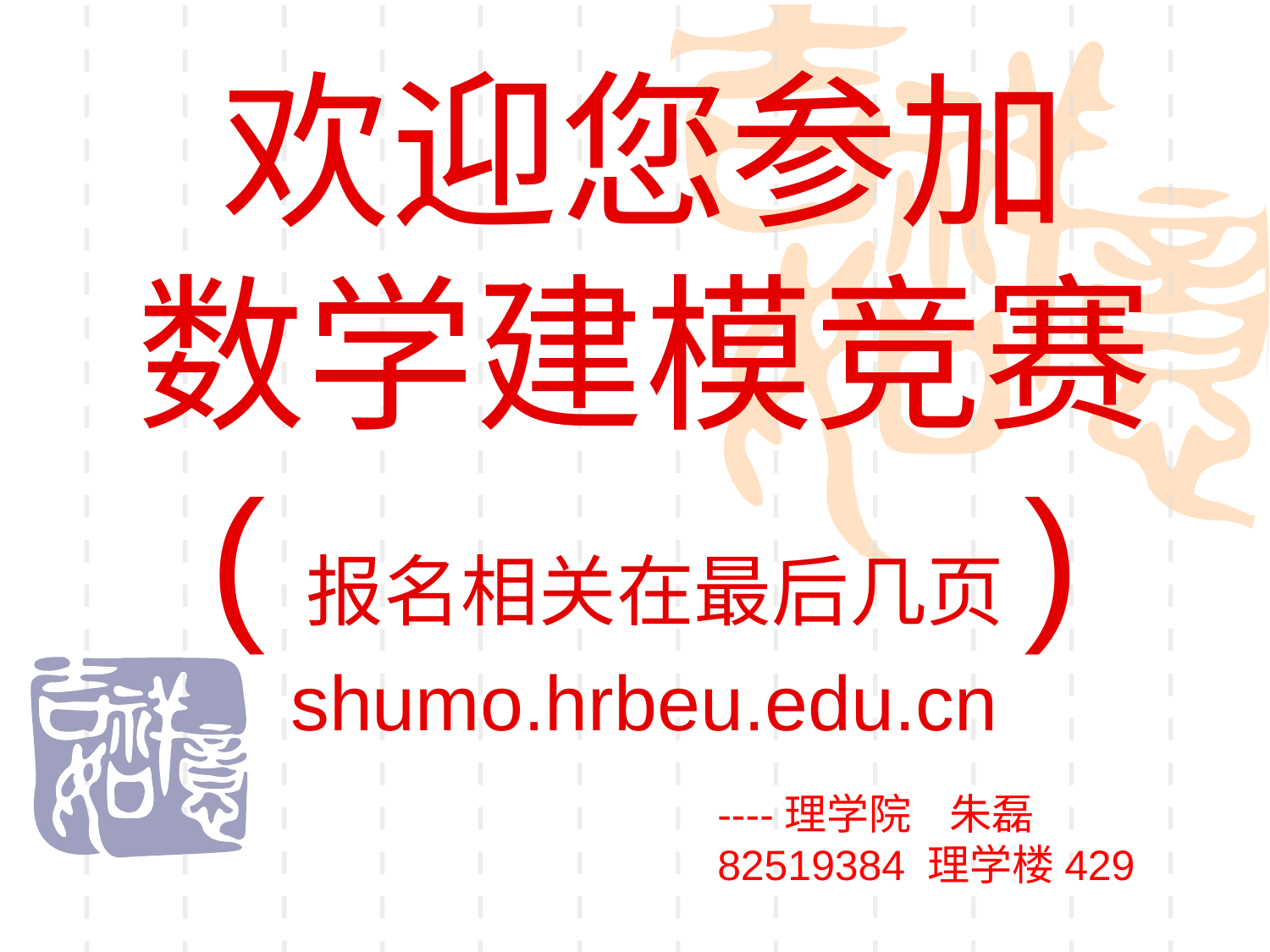

# 欢迎您参加 数学建模竞赛 (报名相关在最后几页) shumo.hrbeu.edu.cn
----理学院    朱磊
82519384 理学楼429